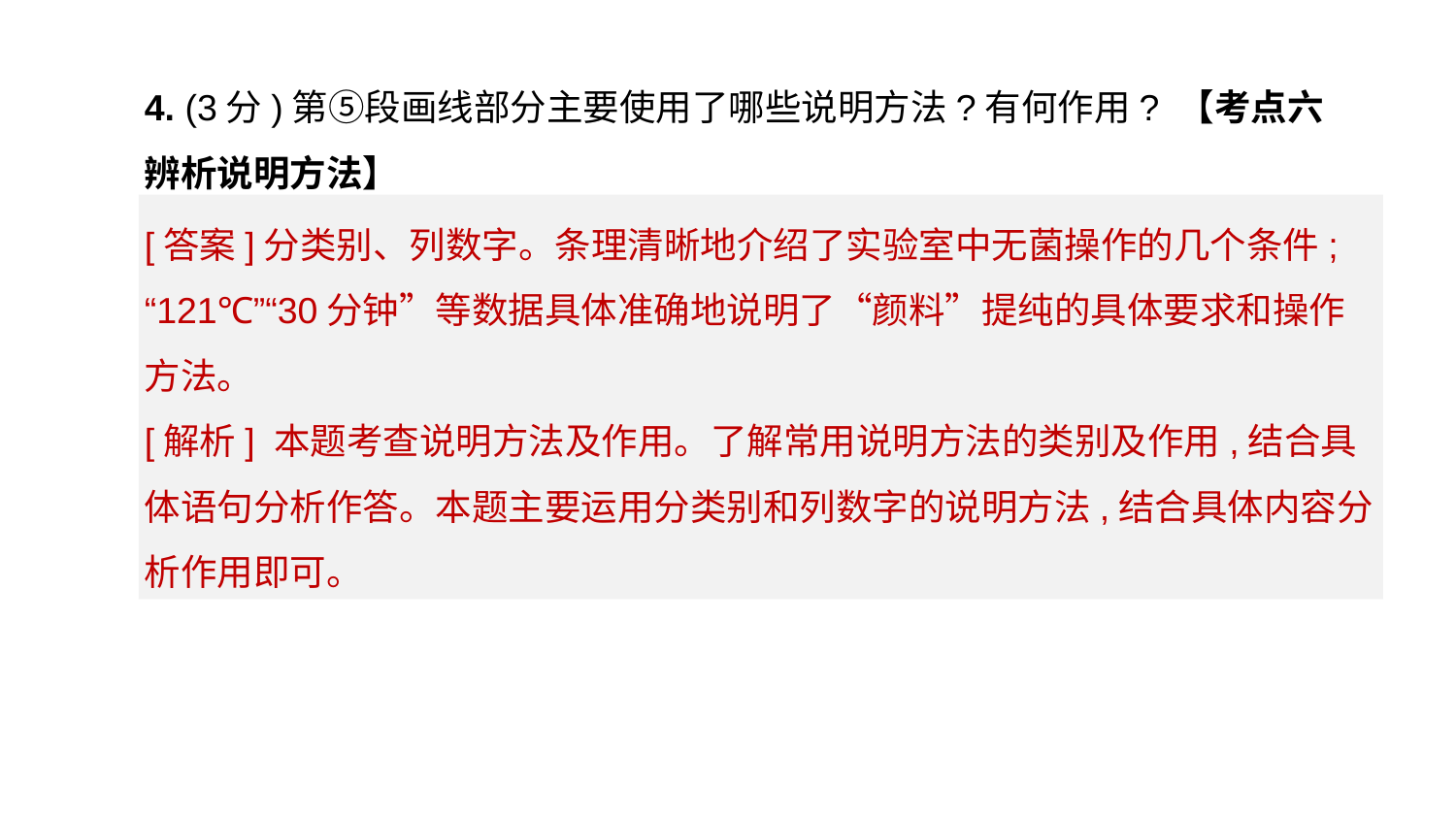

4. (3分)第⑤段画线部分主要使用了哪些说明方法?有何作用? 【考点六　辨析说明方法】
[答案]分类别、列数字。条理清晰地介绍了实验室中无菌操作的几个条件; “121℃”“30分钟”等数据具体准确地说明了“颜料”提纯的具体要求和操作方法。
[解析] 本题考查说明方法及作用。了解常用说明方法的类别及作用,结合具体语句分析作答。本题主要运用分类别和列数字的说明方法,结合具体内容分析作用即可。